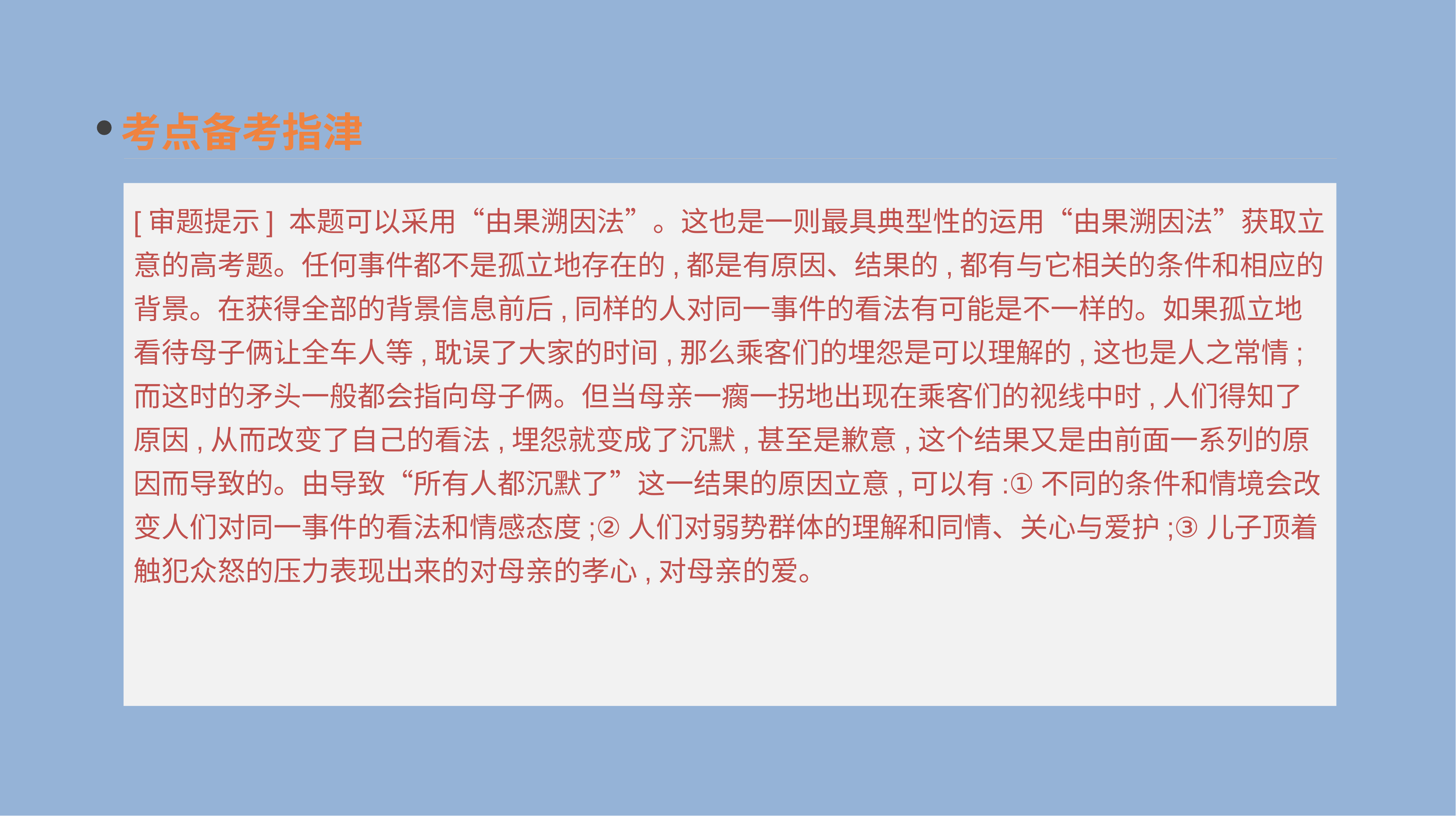

考点备考指津

[审题提示] 本题可以采用“由果溯因法”。这也是一则最具典型性的运用“由果溯因法”获取立意的高考题。任何事件都不是孤立地存在的,都是有原因、结果的,都有与它相关的条件和相应的背景。在获得全部的背景信息前后,同样的人对同一事件的看法有可能是不一样的。如果孤立地看待母子俩让全车人等,耽误了大家的时间,那么乘客们的埋怨是可以理解的,这也是人之常情;而这时的矛头一般都会指向母子俩。但当母亲一瘸一拐地出现在乘客们的视线中时,人们得知了原因,从而改变了自己的看法,埋怨就变成了沉默,甚至是歉意,这个结果又是由前面一系列的原因而导致的。由导致“所有人都沉默了”这一结果的原因立意,可以有:①不同的条件和情境会改变人们对同一事件的看法和情感态度;②人们对弱势群体的理解和同情、关心与爱护;③儿子顶着触犯众怒的压力表现出来的对母亲的孝心,对母亲的爱。